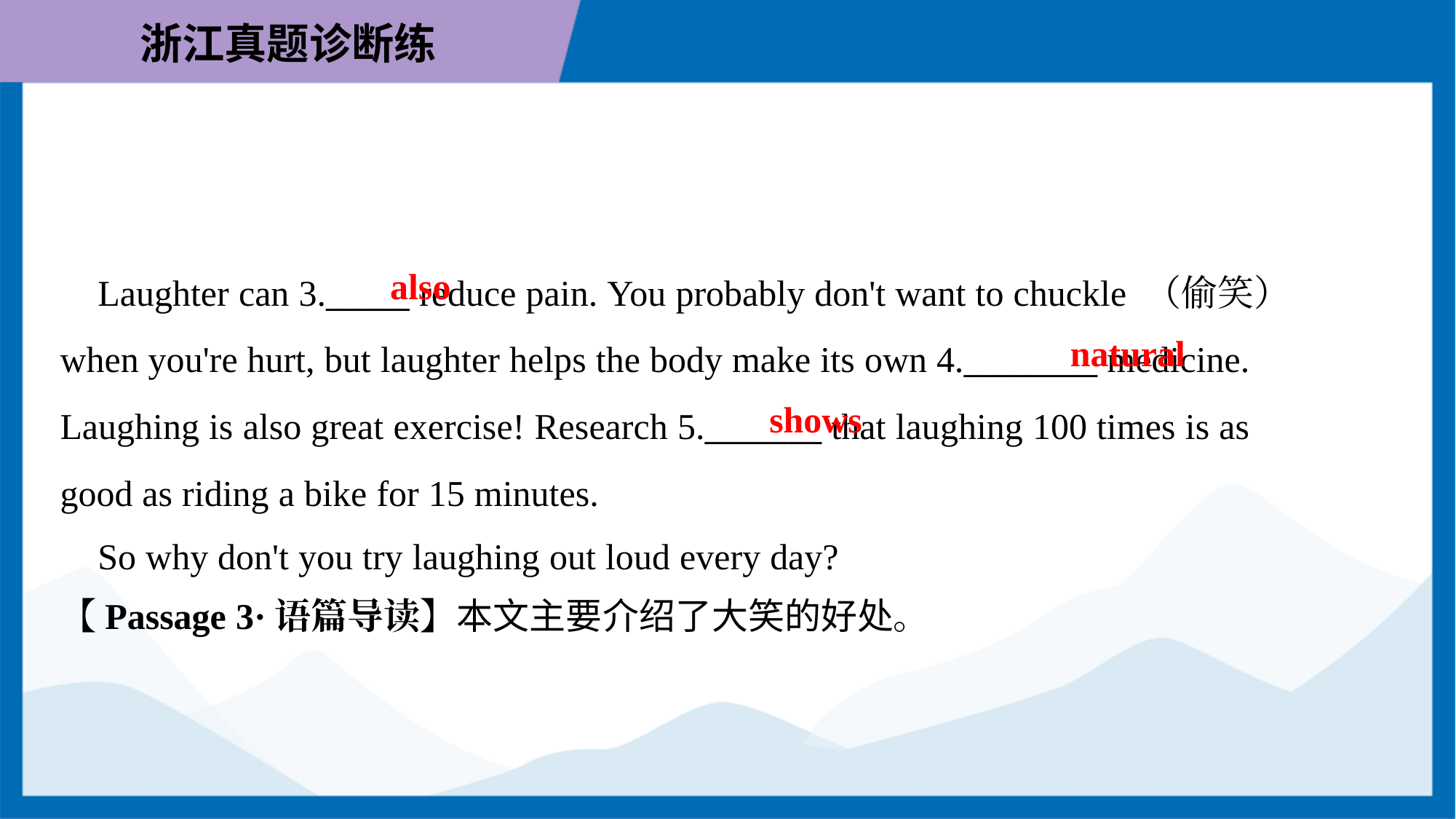

also
    Laughter can 3._____ reduce pain. You probably don't want to chuckle （偷笑）
when you're hurt, but laughter helps the body make its own 4.________ medicine.
Laughing is also great exercise! Research 5._______ that laughing 100 times is as
good as riding a bike for 15 minutes.
    So why don't you try laughing out loud every day?
natural
shows
【Passage 3·语篇导读】本文主要介绍了大笑的好处。